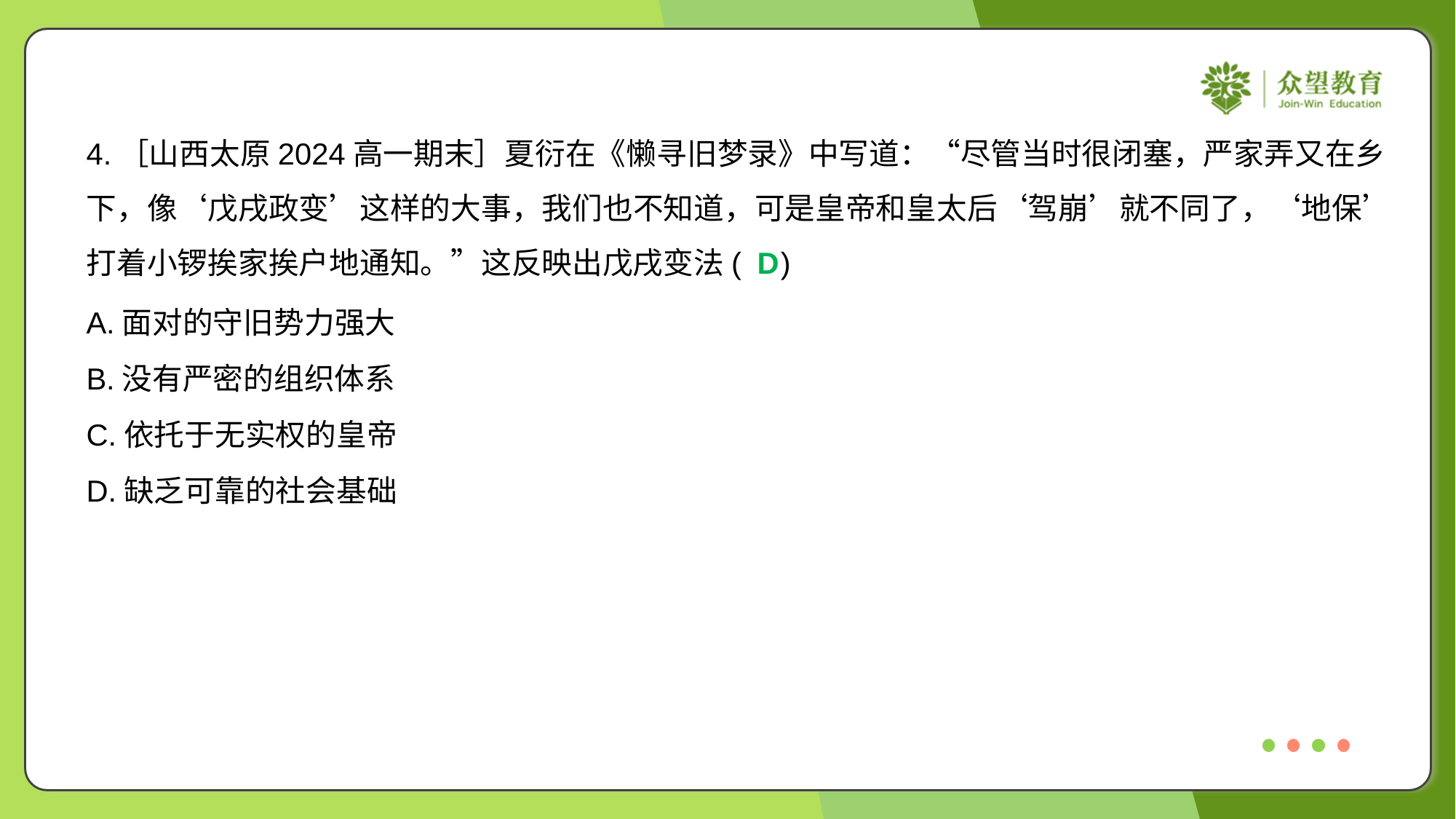

4.［山西太原2024高一期末］夏衍在《懒寻旧梦录》中写道：“尽管当时很闭塞，严家弄又在乡
下，像‘戊戌政变’这样的大事，我们也不知道，可是皇帝和皇太后‘驾崩’就不同了，‘地保’
打着小锣挨家挨户地通知。”这反映出戊戌变法(     )
D
A.面对的守旧势力强大
B.没有严密的组织体系
C.依托于无实权的皇帝
D.缺乏可靠的社会基础